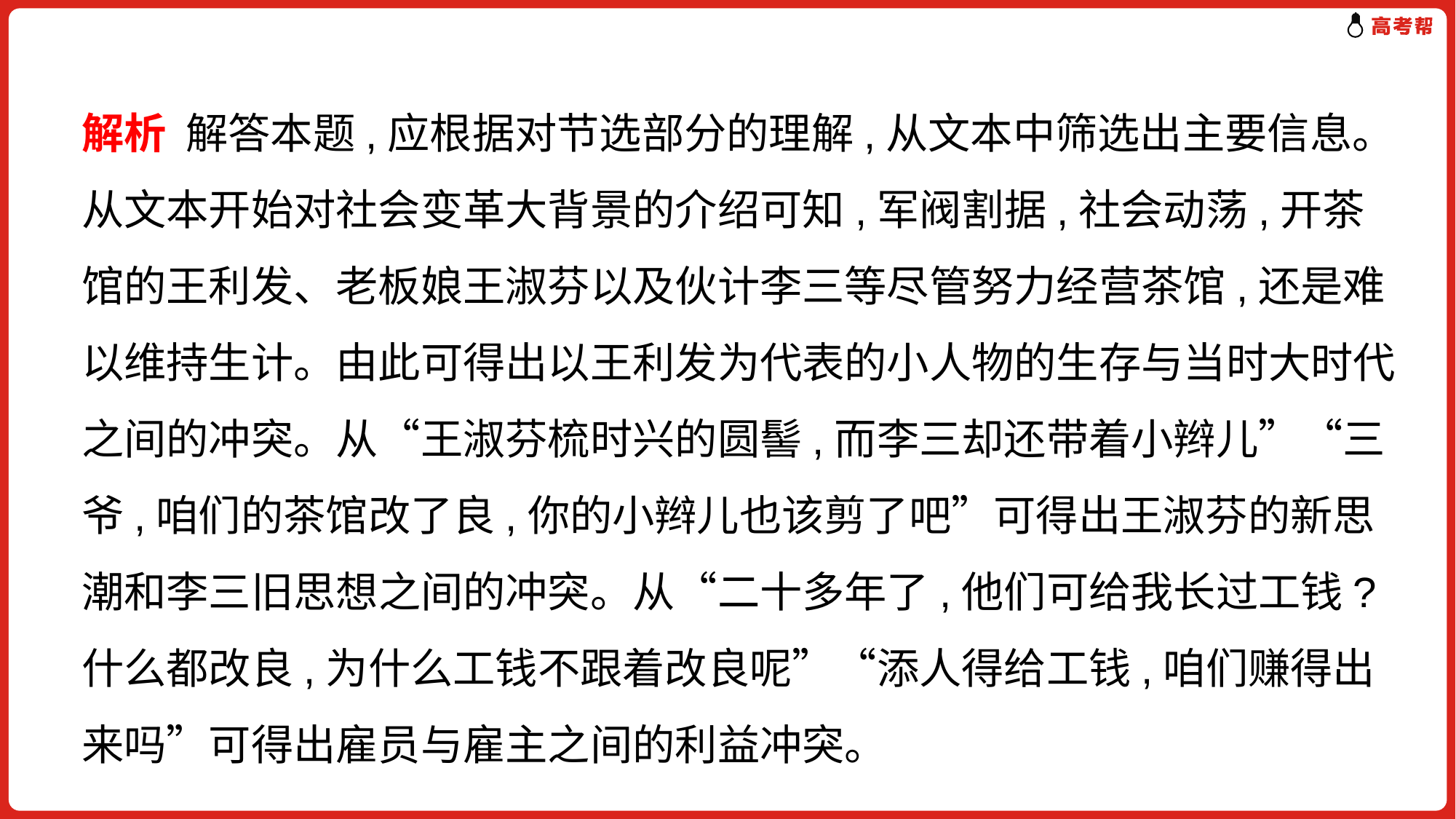

解析  解答本题,应根据对节选部分的理解,从文本中筛选出主要信息。从文本开始对社会变革大背景的介绍可知,军阀割据,社会动荡,开茶馆的王利发、老板娘王淑芬以及伙计李三等尽管努力经营茶馆,还是难以维持生计。由此可得出以王利发为代表的小人物的生存与当时大时代之间的冲突。从“王淑芬梳时兴的圆髻,而李三却还带着小辫儿”“三爷,咱们的茶馆改了良,你的小辫儿也该剪了吧”可得出王淑芬的新思潮和李三旧思想之间的冲突。从“二十多年了,他们可给我长过工钱?什么都改良,为什么工钱不跟着改良呢”“添人得给工钱,咱们赚得出来吗”可得出雇员与雇主之间的利益冲突。